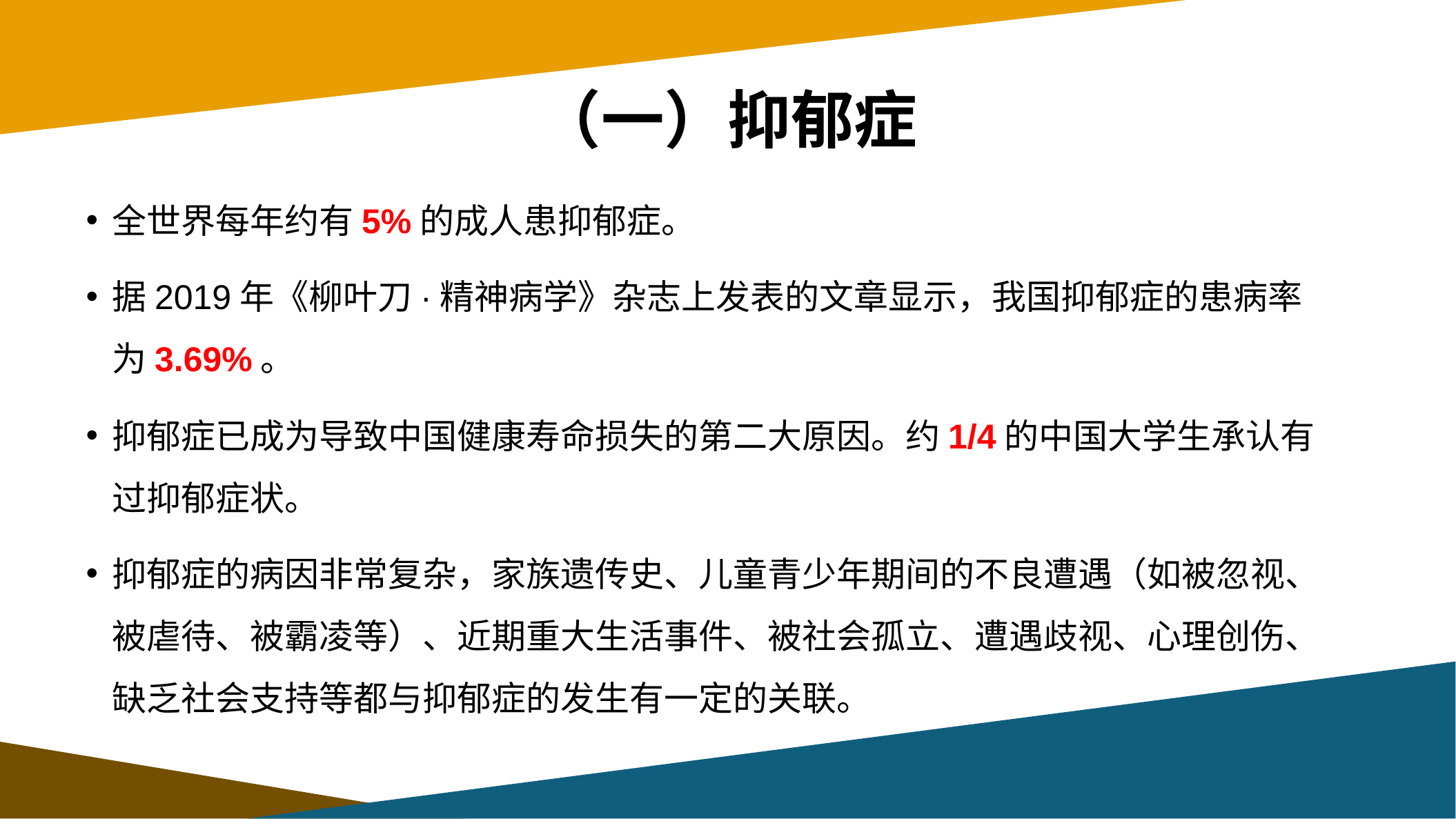

# （一）抑郁症
全世界每年约有5%的成人患抑郁症。
据2019年《柳叶刀·精神病学》杂志上发表的文章显示，我国抑郁症的患病率为3.69%。
抑郁症已成为导致中国健康寿命损失的第二大原因。约1/4的中国大学生承认有过抑郁症状。
抑郁症的病因非常复杂，家族遗传史、儿童青少年期间的不良遭遇（如被忽视、被虐待、被霸凌等）、近期重大生活事件、被社会孤立、遭遇歧视、心理创伤、缺乏社会支持等都与抑郁症的发生有一定的关联。